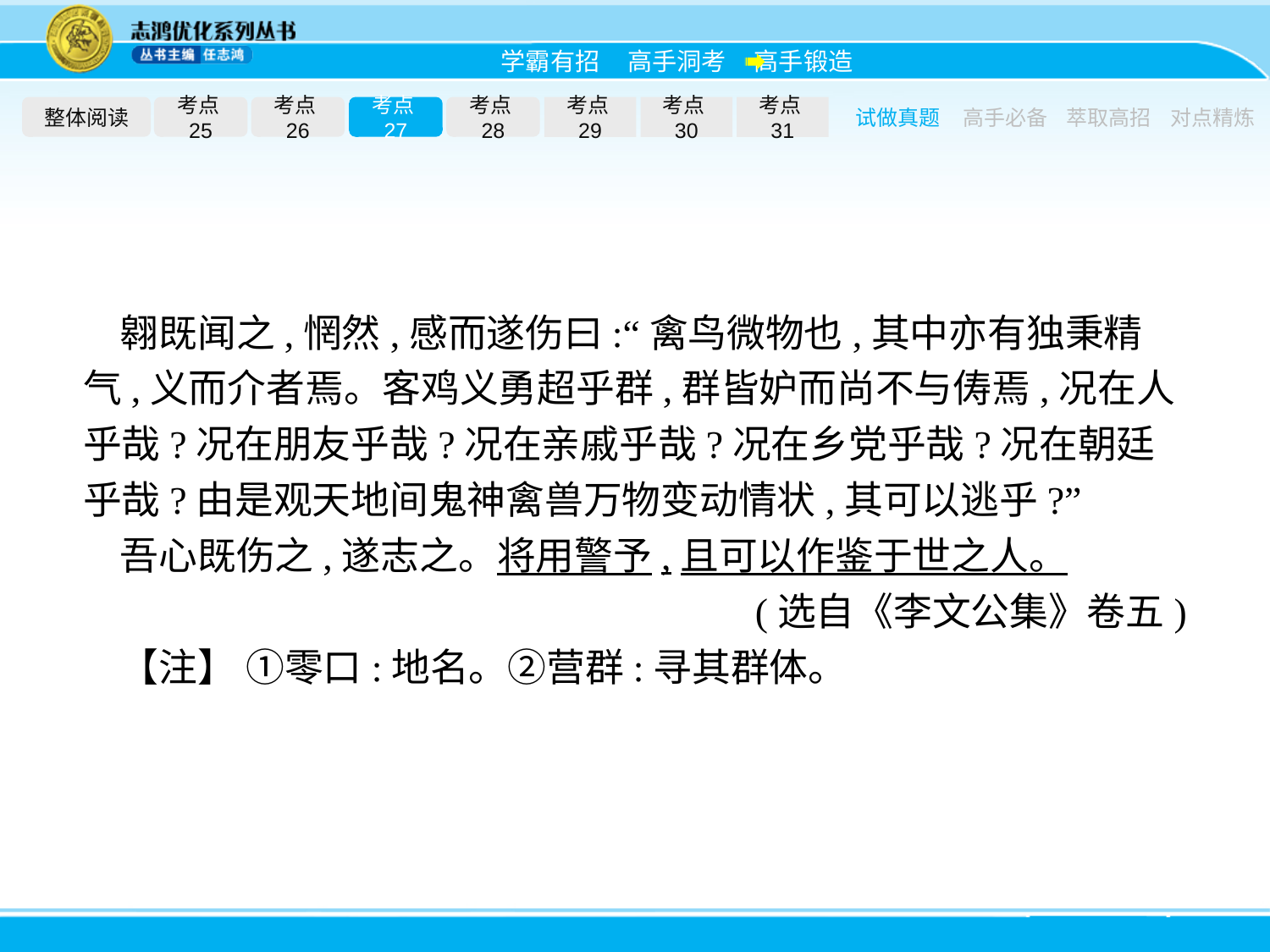

整体阅读
考点25
考点26
考点27
考点28
考点29
考点30
考点31
试做真题
高手必备
萃取高招
对点精炼
翱既闻之,惘然,感而遂伤曰:“禽鸟微物也,其中亦有独秉精气,义而介者焉。客鸡义勇超乎群,群皆妒而尚不与俦焉,况在人乎哉?况在朋友乎哉?况在亲戚乎哉?况在乡党乎哉?况在朝廷乎哉?由是观天地间鬼神禽兽万物变动情状,其可以逃乎?”
吾心既伤之,遂志之。将用警予,且可以作鉴于世之人。
(选自《李文公集》卷五)
【注】 ①零口:地名。②营群:寻其群体。